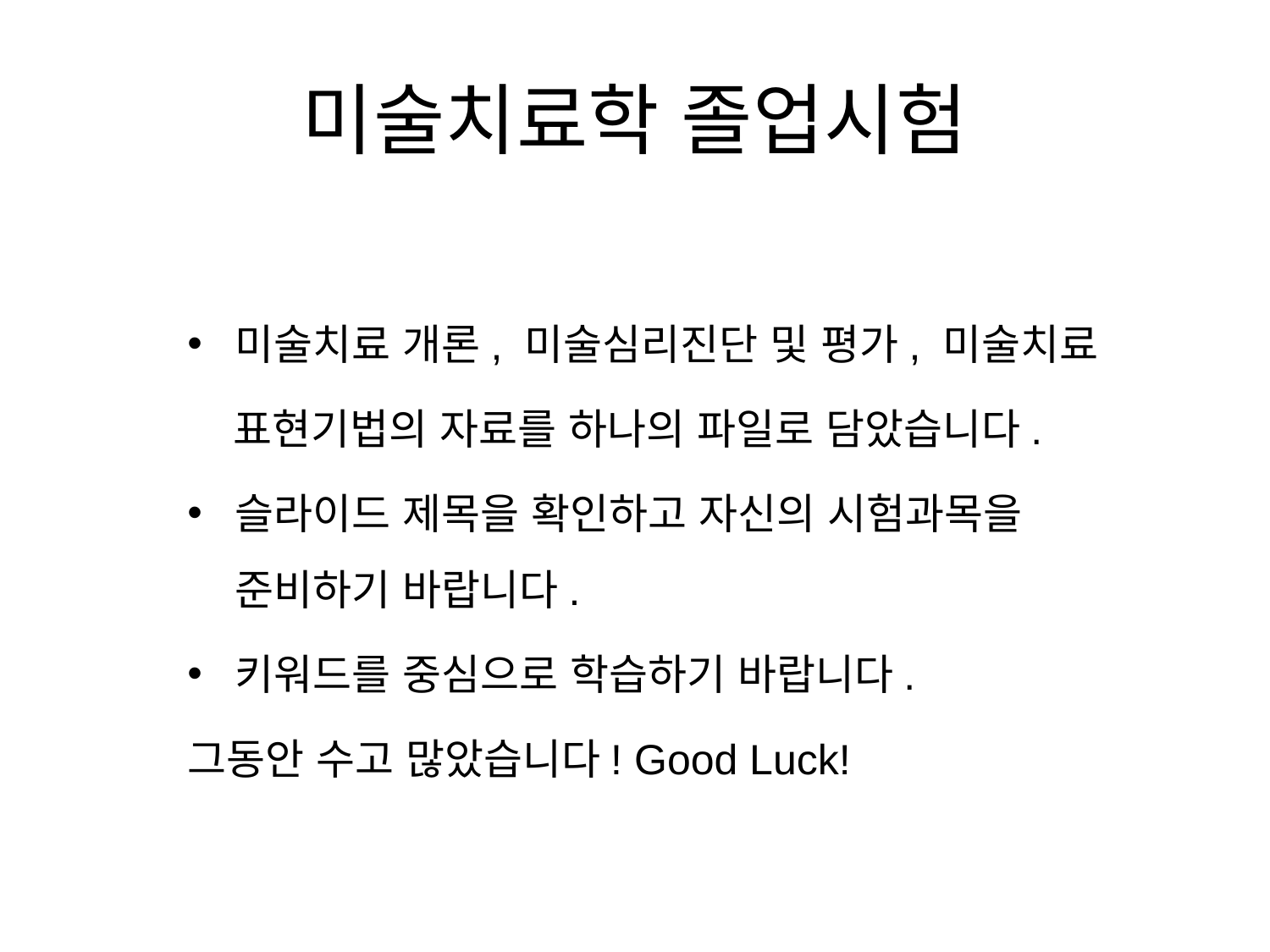

# 미술치료학 졸업시험
미술치료 개론, 미술심리진단 및 평가, 미술치료
   표현기법의 자료를 하나의 파일로 담았습니다.
슬라이드 제목을 확인하고 자신의 시험과목을 준비하기 바랍니다.
키워드를 중심으로 학습하기 바랍니다.
그동안 수고 많았습니다! Good Luck!